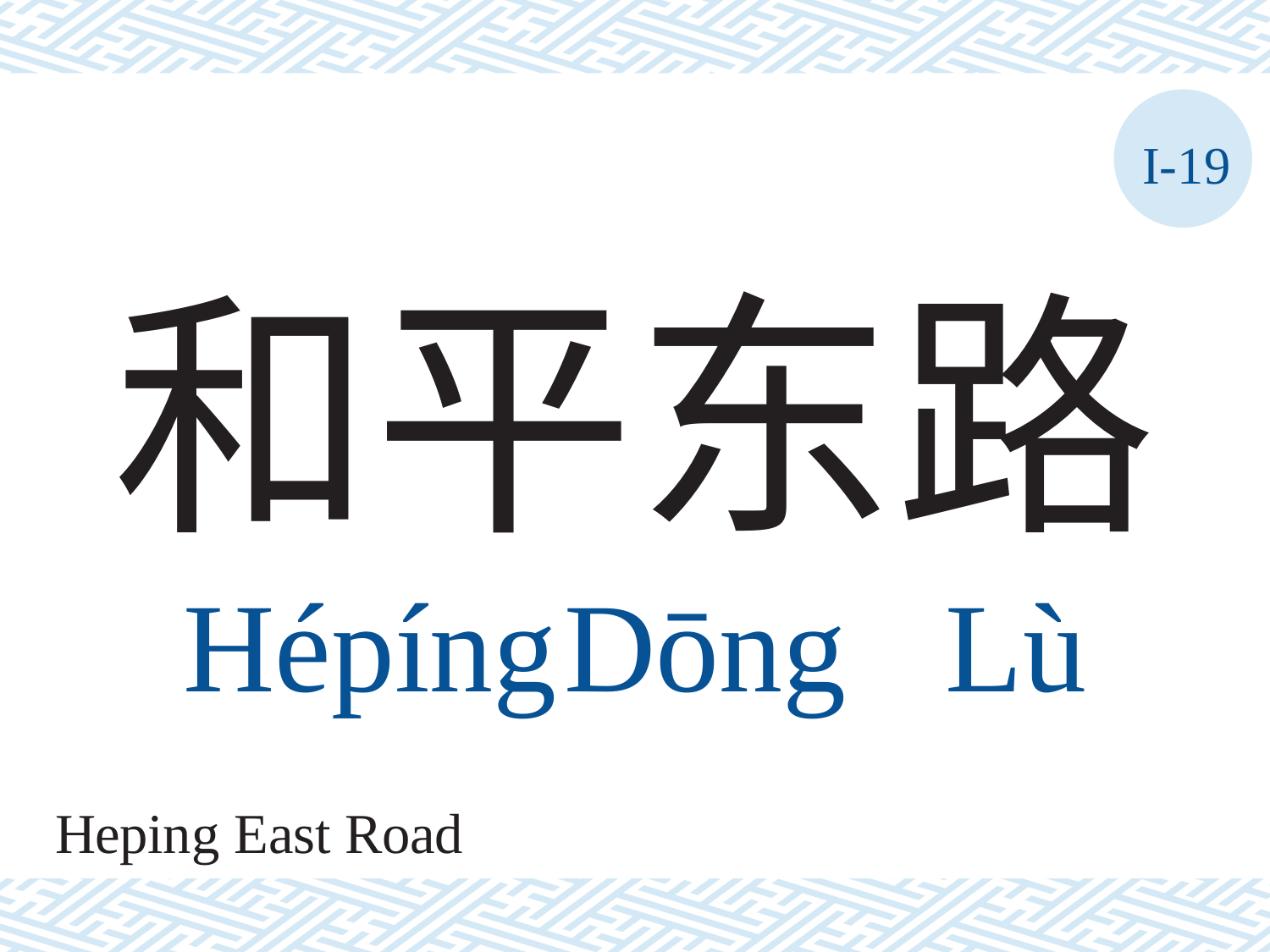

I-19
# 和平东路 Hépíng	Dōng	Lù
Heping East Road